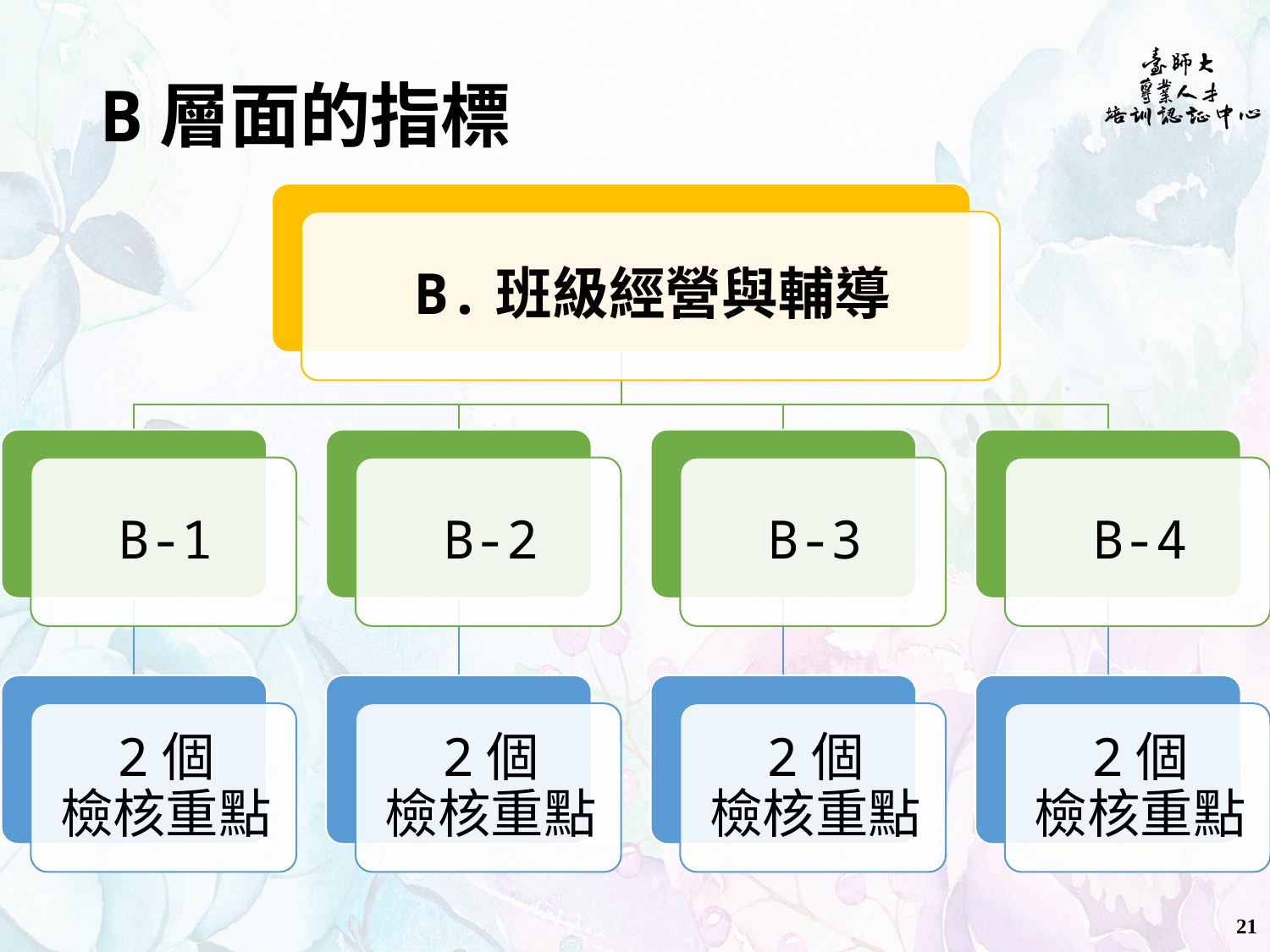

# B層面的指標
B.班級經營與輔導
B-1
2個
檢核重點
B-2
2個
檢核重點
B-3
2個
檢核重點
B-4
2個
檢核重點
21